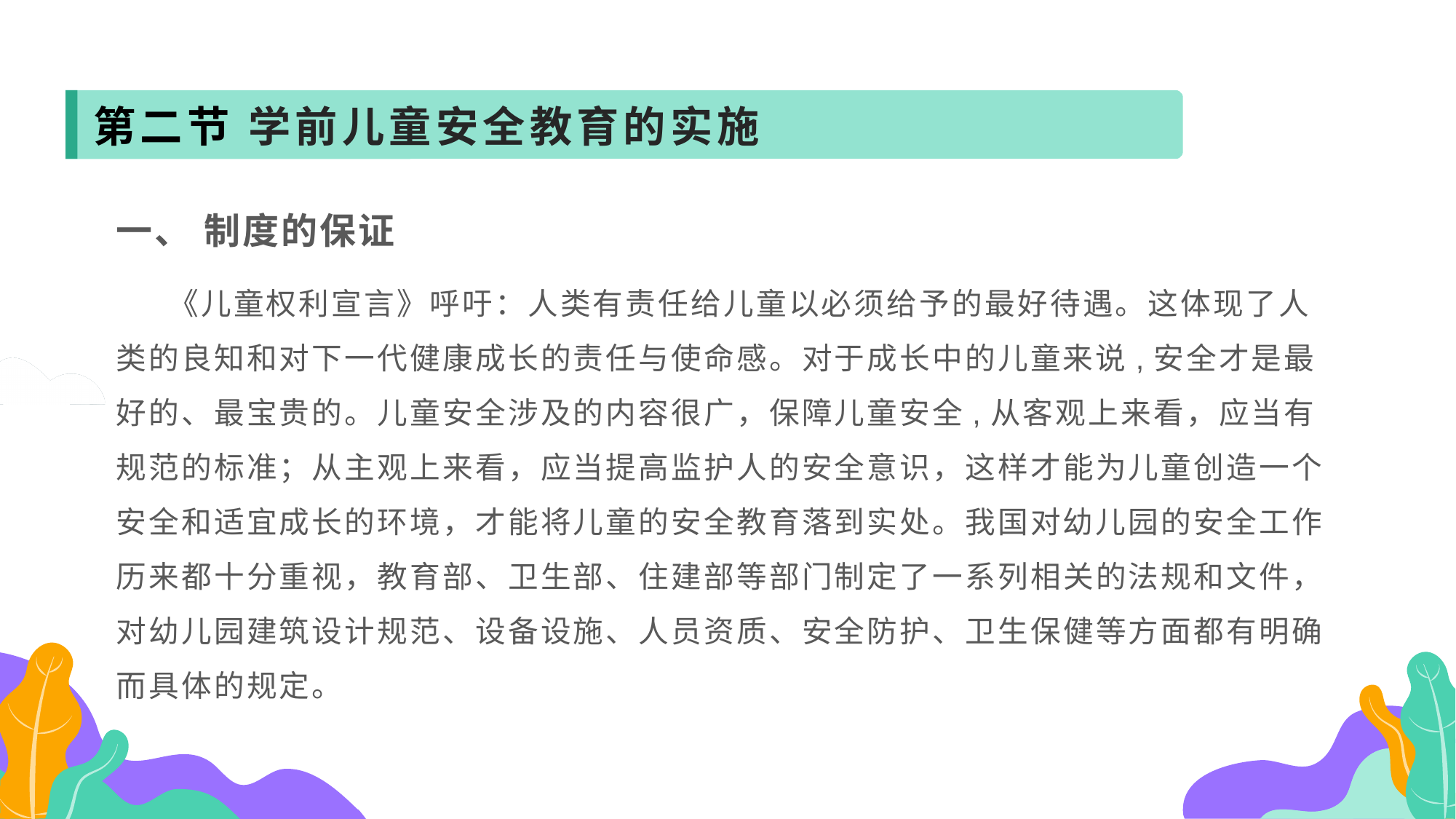

第二节 学前儿童安全教育的实施
一、 制度的保证
     《儿童权利宣言》呼吁：人类有责任给儿童以必须给予的最好待遇。这体现了人类的良知和对下一代健康成长的责任与使命感。对于成长中的儿童来说,安全才是最好的、最宝贵的。儿童安全涉及的内容很广，保障儿童安全,从客观上来看，应当有规范的标准；从主观上来看，应当提高监护人的安全意识，这样才能为儿童创造一个安全和适宜成长的环境，才能将儿童的安全教育落到实处。我国对幼儿园的安全工作历来都十分重视，教育部、卫生部、住建部等部门制定了一系列相关的法规和文件，对幼儿园建筑设计规范、设备设施、人员资质、安全防护、卫生保健等方面都有明确而具体的规定。